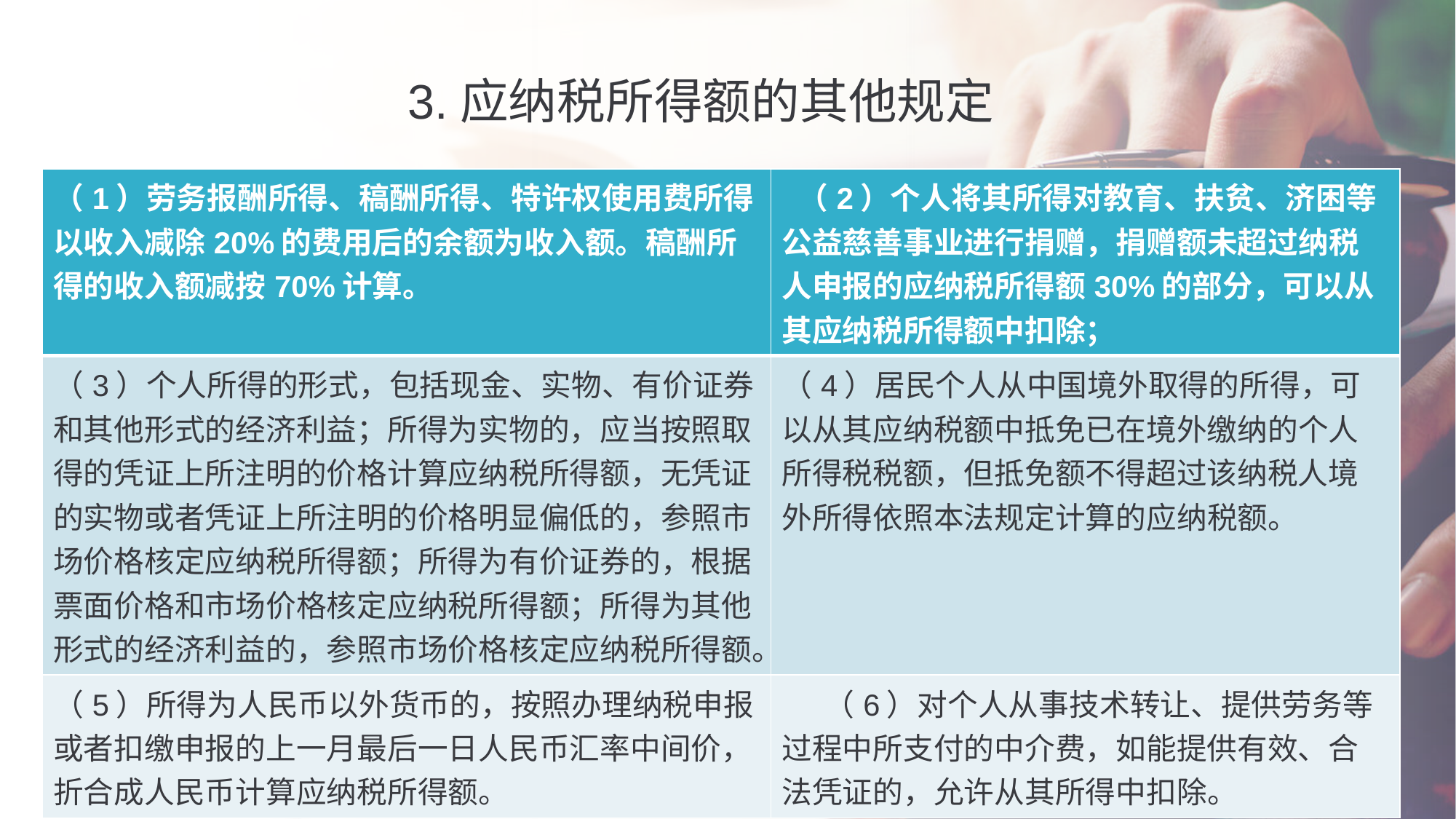

3.应纳税所得额的其他规定
| （1）劳务报酬所得、稿酬所得、特许权使用费所得以收入减除20%的费用后的余额为收入额。稿酬所得的收入额减按70%计算。 | （2）个人将其所得对教育、扶贫、济困等公益慈善事业进行捐赠，捐赠额未超过纳税人申报的应纳税所得额30%的部分，可以从其应纳税所得额中扣除； |
| --- | --- |
| （3）个人所得的形式，包括现金、实物、有价证券和其他形式的经济利益；所得为实物的，应当按照取得的凭证上所注明的价格计算应纳税所得额，无凭证的实物或者凭证上所注明的价格明显偏低的，参照市场价格核定应纳税所得额；所得为有价证券的，根据票面价格和市场价格核定应纳税所得额；所得为其他形式的经济利益的，参照市场价格核定应纳税所得额。 | （4）居民个人从中国境外取得的所得，可以从其应纳税额中抵免已在境外缴纳的个人所得税税额，但抵免额不得超过该纳税人境外所得依照本法规定计算的应纳税额。 |
| （5）所得为人民币以外货币的，按照办理纳税申报或者扣缴申报的上一月最后一日人民币汇率中间价，折合成人民币计算应纳税所得额。 | （6）对个人从事技术转让、提供劳务等过程中所支付的中介费，如能提供有效、合法凭证的，允许从其所得中扣除。 |